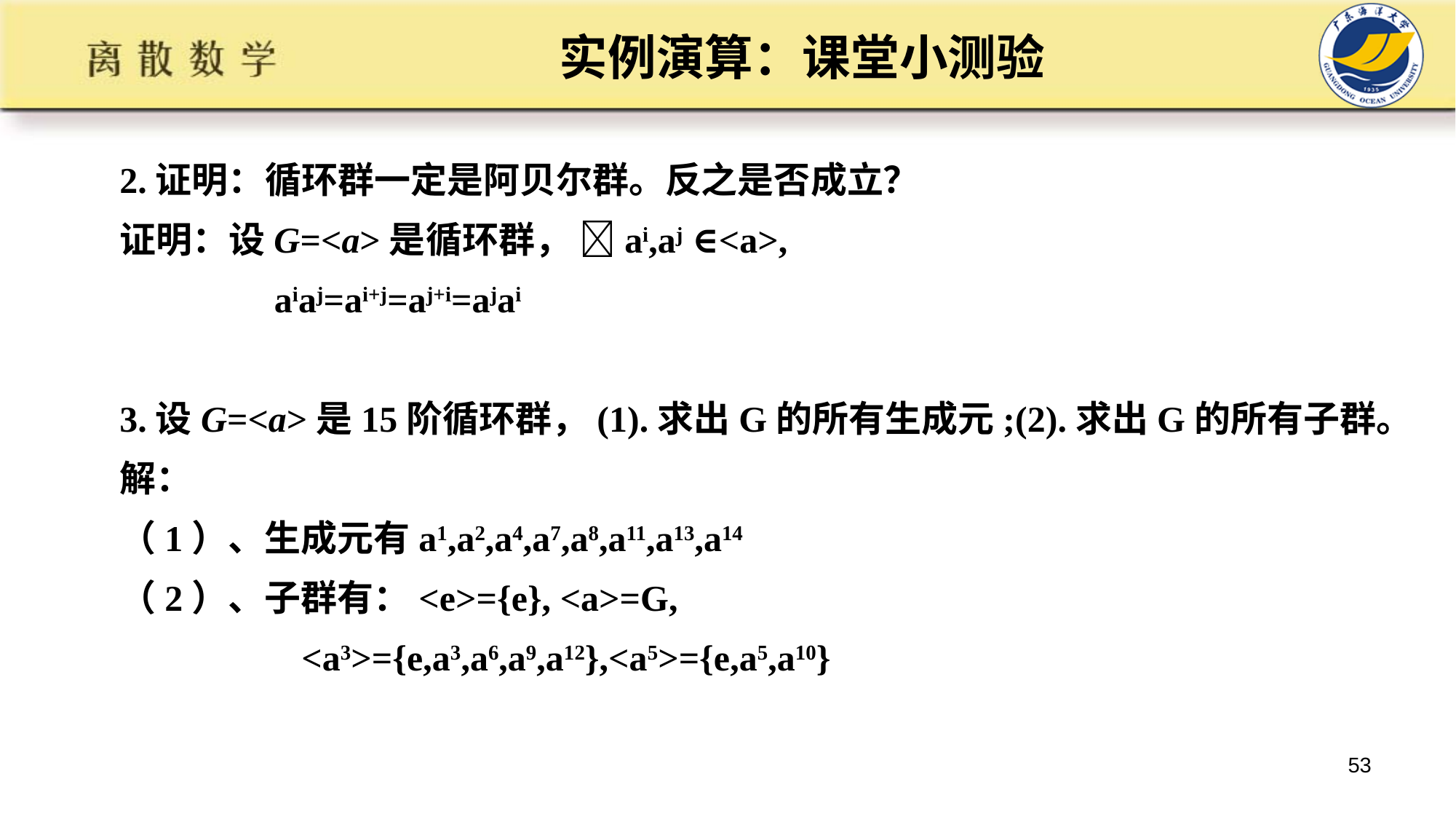

# 实例演算：课堂小测验
2.证明：循环群一定是阿贝尔群。反之是否成立？
证明：设G=<a>是循环群， ∀ai,aj ∈<a>,
                 aiaj=ai+j=aj+i=ajai

3.设G=<a>是15阶循环群，(1).求出G的所有生成元;(2).求出G的所有子群。
解：
（1）、生成元有a1,a2,a4,a7,a8,a11,a13,a14
（2）、子群有：<e>={e}, <a>=G,
                    <a3>={e,a3,a6,a9,a12},<a5>={e,a5,a10}
53